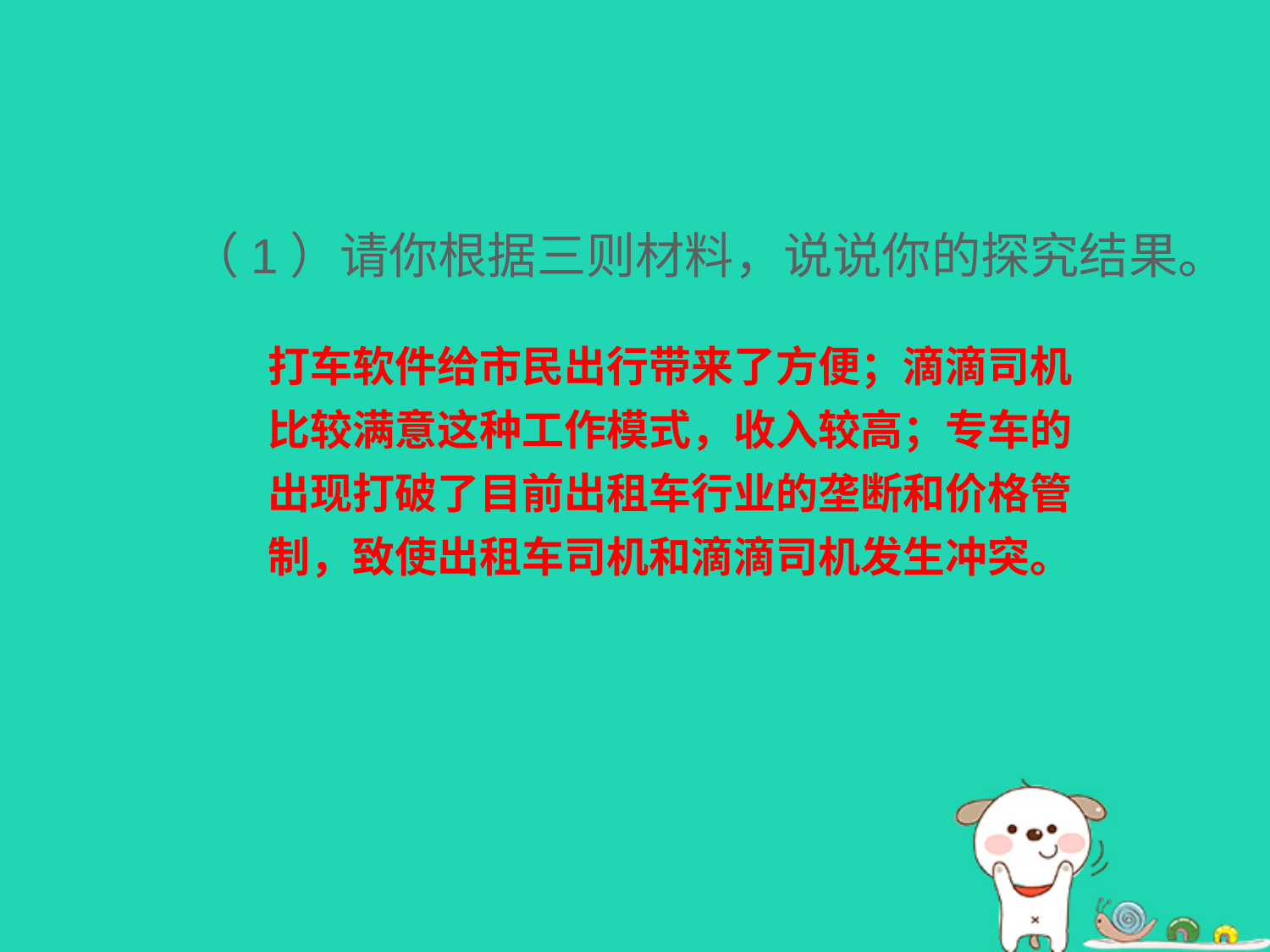

（1）请你根据三则材料，说说你的探究结果。
打车软件给市民出行带来了方便；滴滴司机比较满意这种工作模式，收入较高；专车的出现打破了目前出租车行业的垄断和价格管制，致使出租车司机和滴滴司机发生冲突。